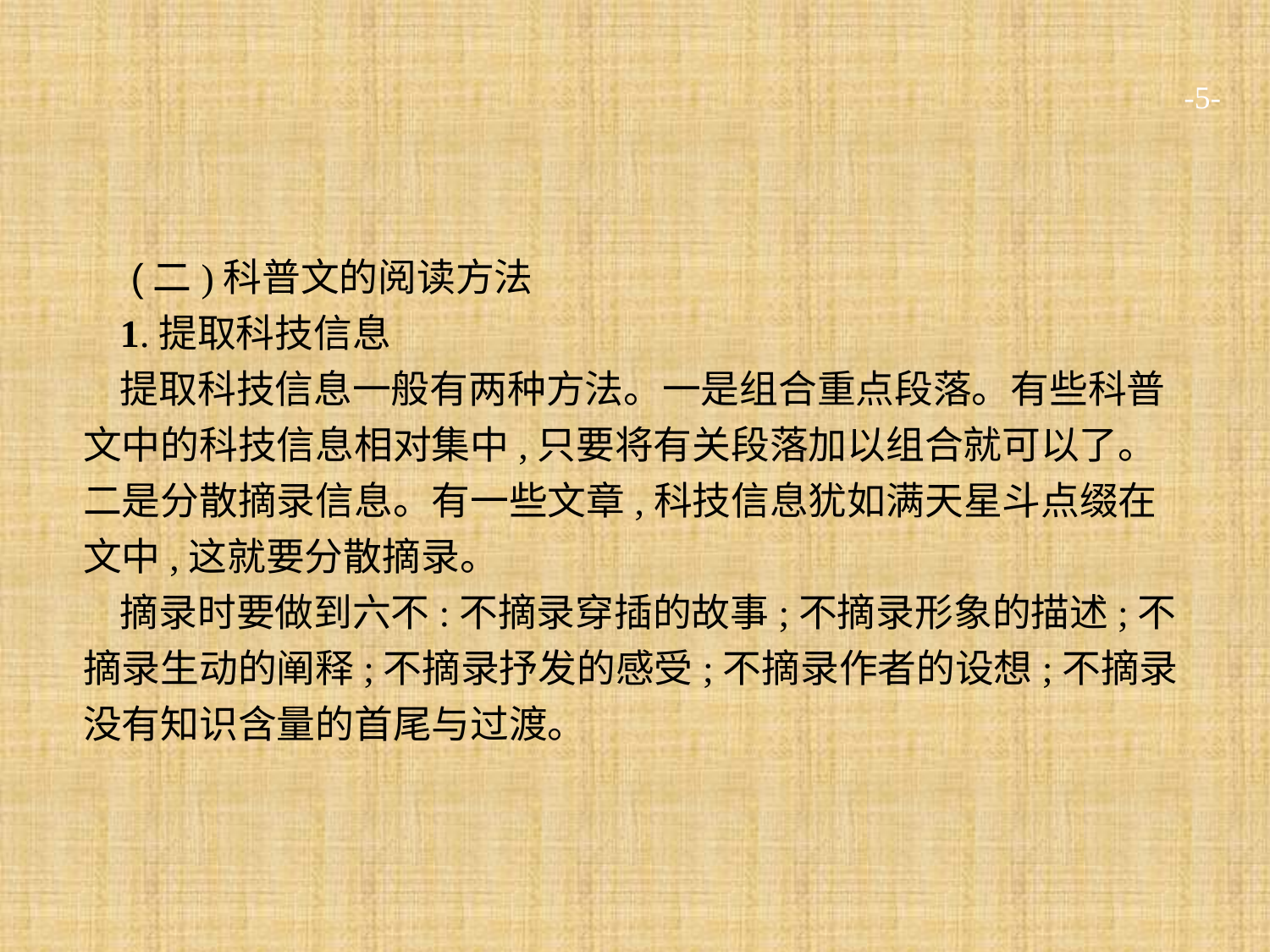

-5-
 (二)科普文的阅读方法
1.提取科技信息
提取科技信息一般有两种方法。一是组合重点段落。有些科普文中的科技信息相对集中,只要将有关段落加以组合就可以了。二是分散摘录信息。有一些文章,科技信息犹如满天星斗点缀在文中,这就要分散摘录。
摘录时要做到六不:不摘录穿插的故事;不摘录形象的描述;不摘录生动的阐释;不摘录抒发的感受;不摘录作者的设想;不摘录没有知识含量的首尾与过渡。